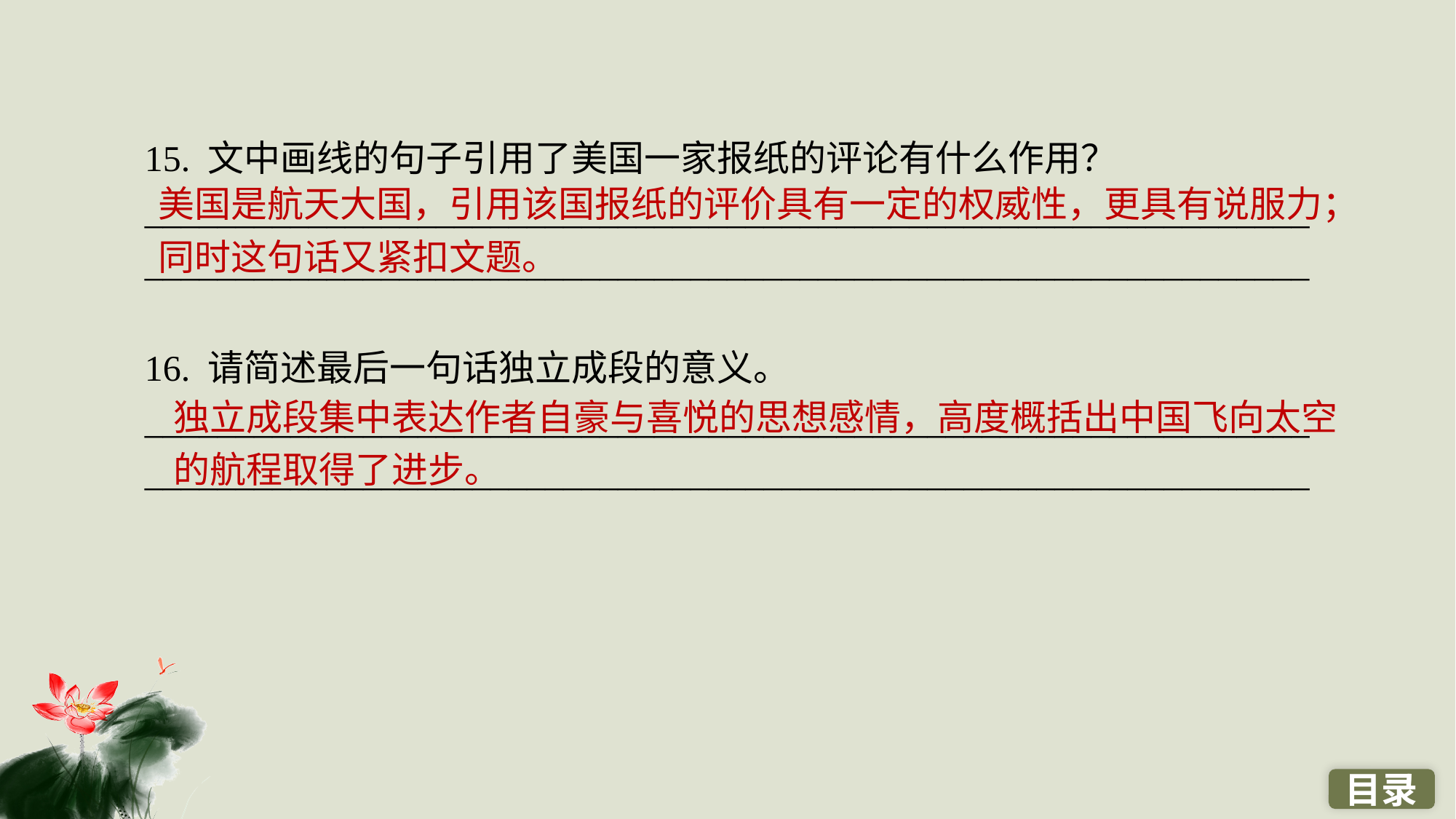

15. 文中画线的句子引用了美国一家报纸的评论有什么作用？
________________________________________________________________________________________________________________________________

16. 请简述最后一句话独立成段的意义。
________________________________________________________________
________________________________________________________________

美国是航天大国，引用该国报纸的评价具有一定的权威性，更具有说服力；同时这句话又紧扣文题。
独立成段集中表达作者自豪与喜悦的思想感情，高度概括出中国飞向太空的航程取得了进步。